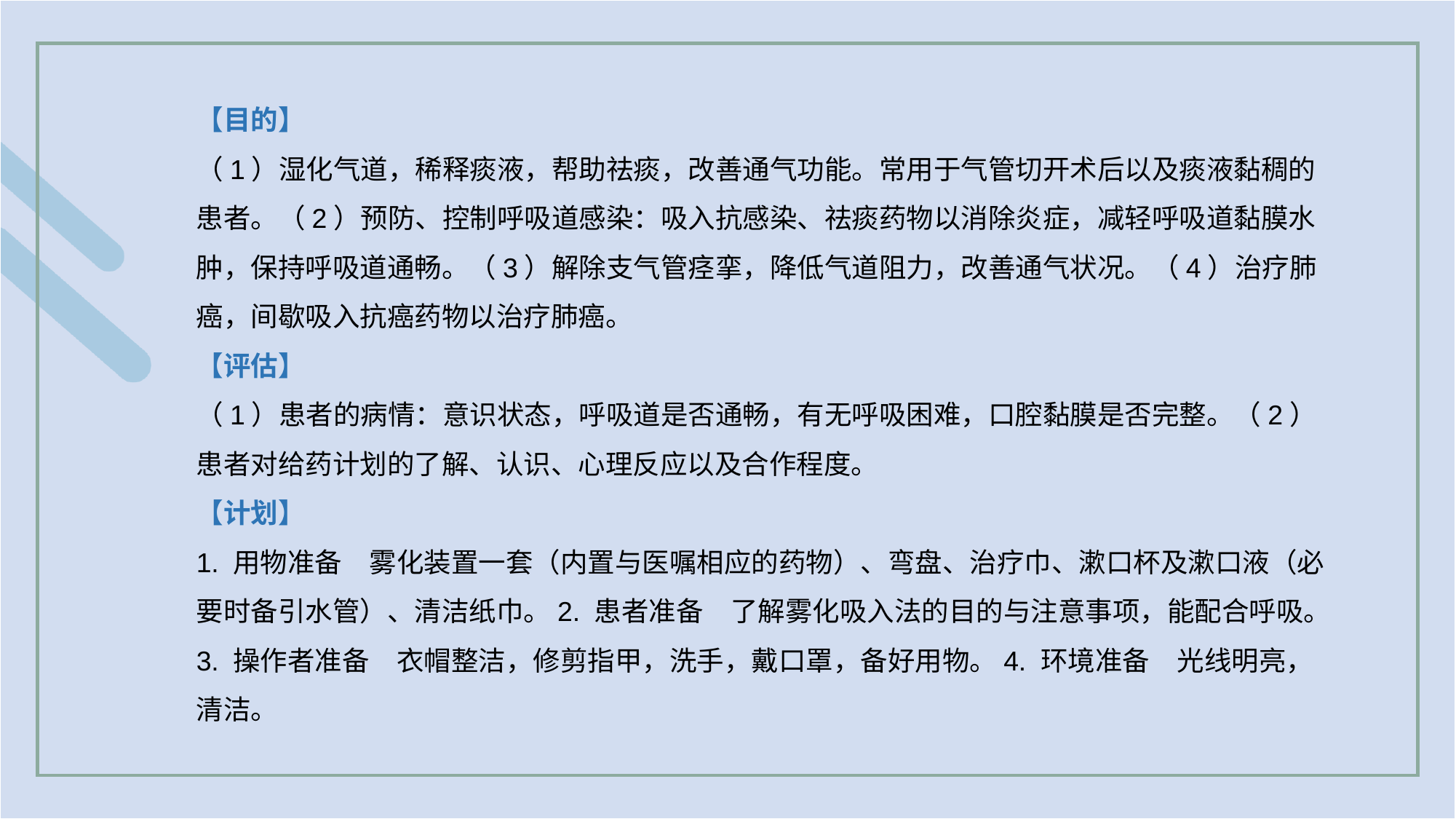

【目的】
（1）湿化气道，稀释痰液，帮助祛痰，改善通气功能。常用于气管切开术后以及痰液黏稠的患者。（2）预防、控制呼吸道感染：吸入抗感染、祛痰药物以消除炎症，减轻呼吸道黏膜水肿，保持呼吸道通畅。（3）解除支气管痉挛，降低气道阻力，改善通气状况。（4）治疗肺癌，间歇吸入抗癌药物以治疗肺癌。
【评估】
（1）患者的病情：意识状态，呼吸道是否通畅，有无呼吸困难，口腔黏膜是否完整。（2）患者对给药计划的了解、认识、心理反应以及合作程度。
【计划】
1. 用物准备　雾化装置一套（内置与医嘱相应的药物）、弯盘、治疗巾、漱口杯及漱口液（必要时备引水管）、清洁纸巾。2. 患者准备　了解雾化吸入法的目的与注意事项，能配合呼吸。3. 操作者准备　衣帽整洁，修剪指甲，洗手，戴口罩，备好用物。4. 环境准备　光线明亮，清洁。